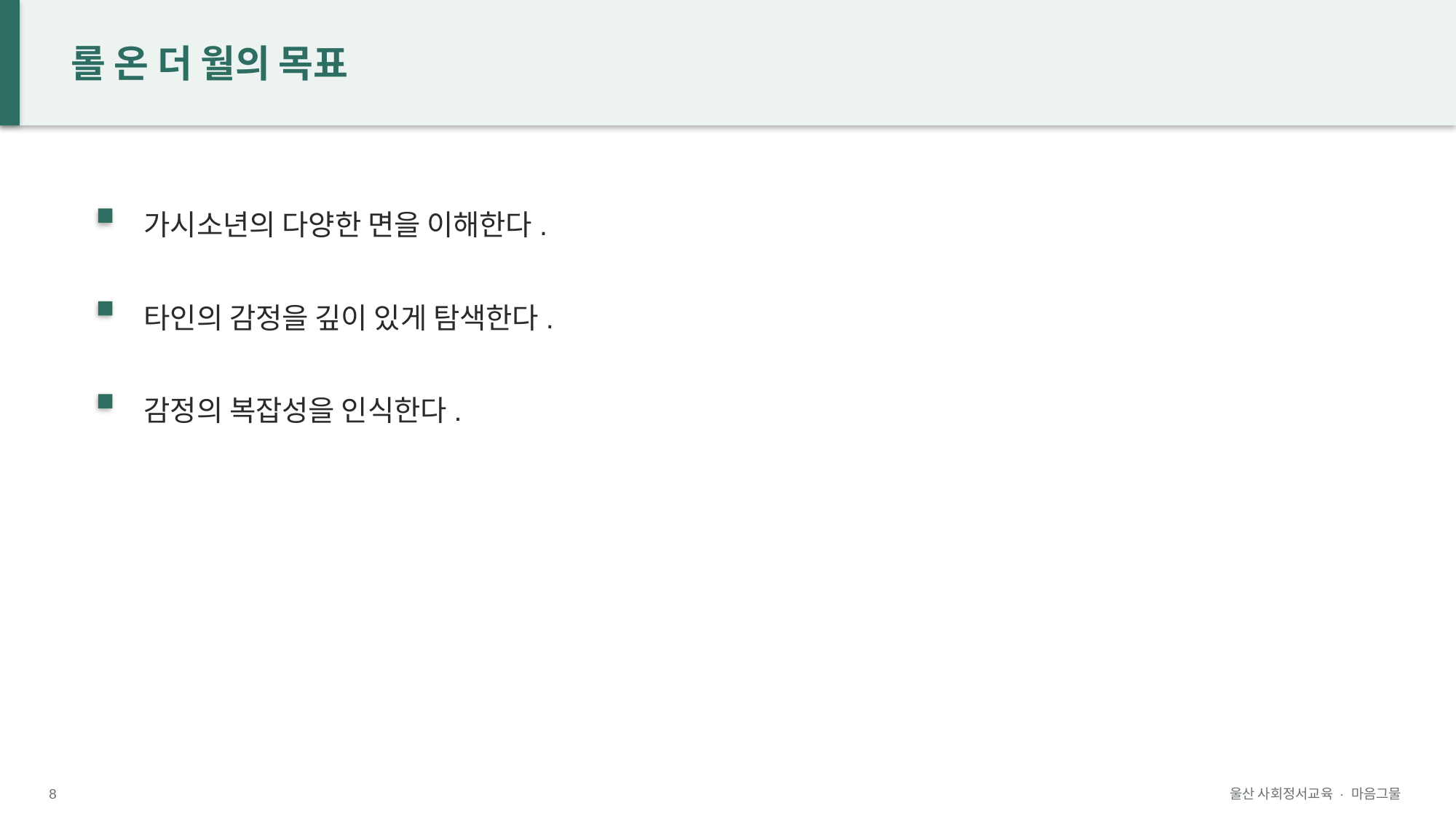

롤 온 더 월의 목표
가시소년의 다양한 면을 이해한다.

타인의 감정을 깊이 있게 탐색한다.

감정의 복잡성을 인식한다.

8
울산 사회정서교육 · 마음그물